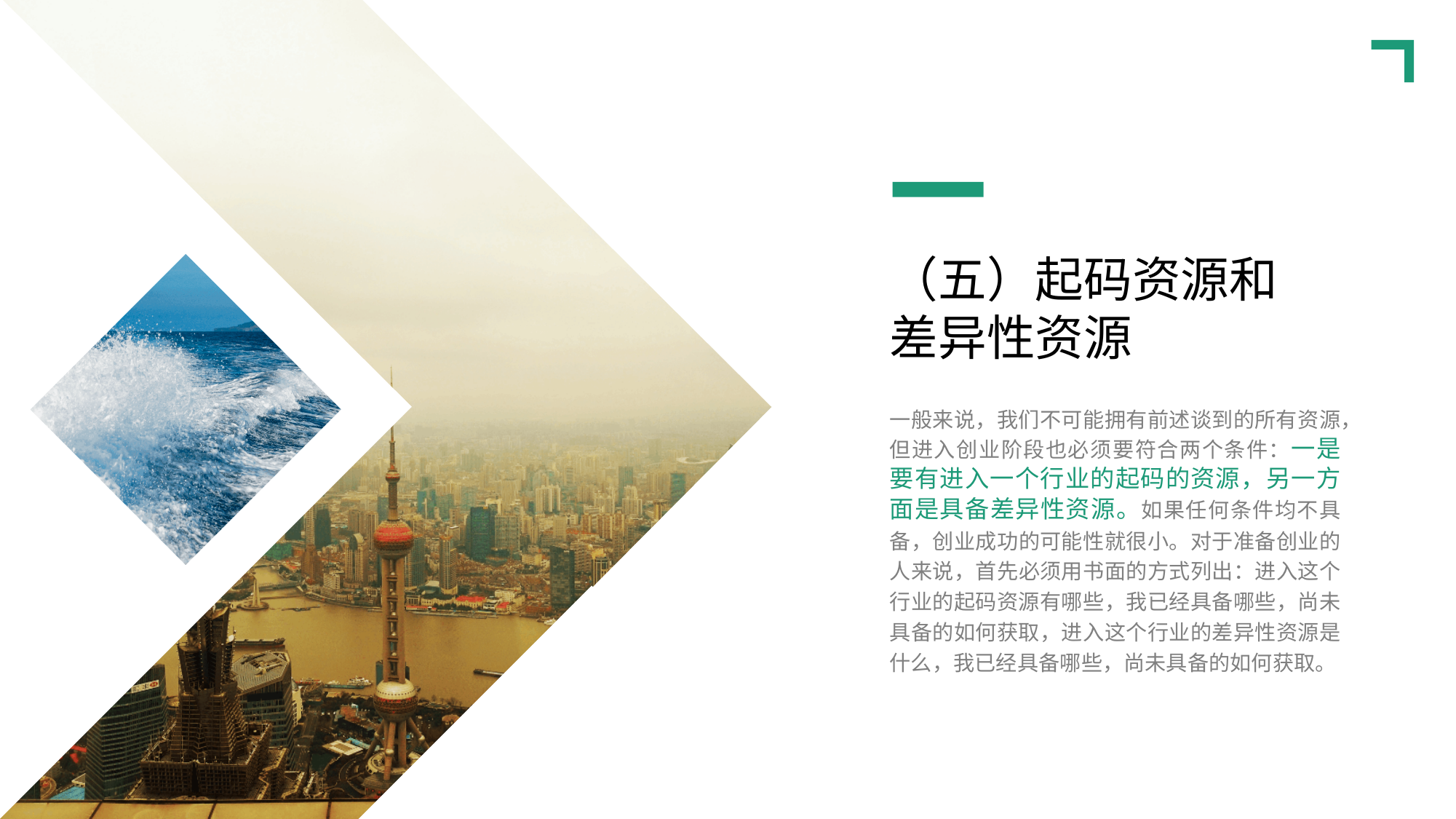

（五）起码资源和差异性资源

一般来说，我们不可能拥有前述谈到的所有资源，但进入创业阶段也必须要符合两个条件：一是要有进入一个行业的起码的资源，另一方面是具备差异性资源。如果任何条件均不具备，创业成功的可能性就很小。对于准备创业的人来说，首先必须用书面的方式列出：进入这个行业的起码资源有哪些，我已经具备哪些，尚未具备的如何获取，进入这个行业的差异性资源是什么，我已经具备哪些，尚未具备的如何获取。